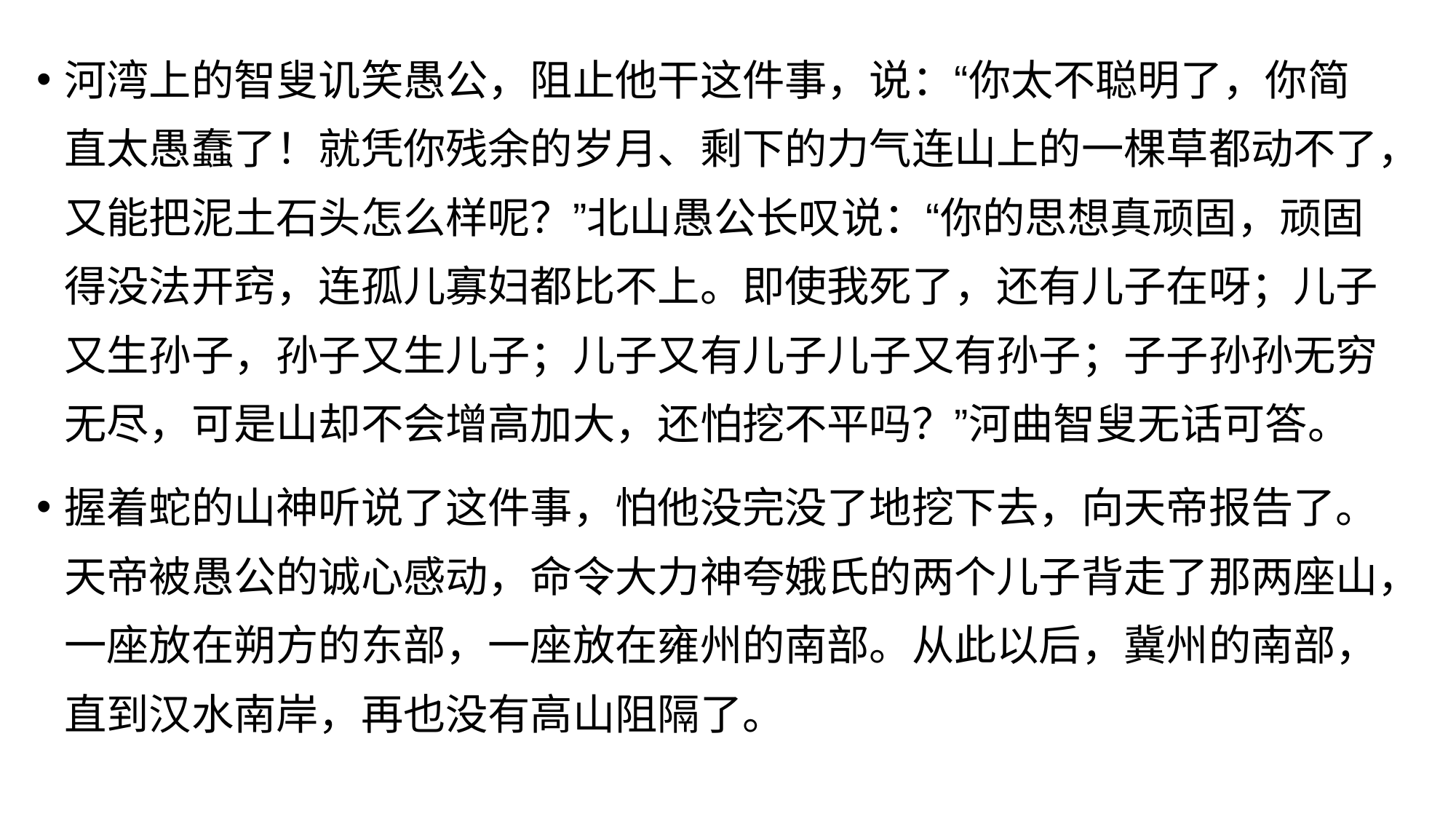

河湾上的智叟讥笑愚公，阻止他干这件事，说：“你太不聪明了，你简直太愚蠢了！就凭你残余的岁月、剩下的力气连山上的一棵草都动不了，又能把泥土石头怎么样呢？”北山愚公长叹说：“你的思想真顽固，顽固得没法开窍，连孤儿寡妇都比不上。即使我死了，还有儿子在呀；儿子又生孙子，孙子又生儿子；儿子又有儿子儿子又有孙子；子子孙孙无穷无尽，可是山却不会增高加大，还怕挖不平吗？”河曲智叟无话可答。
握着蛇的山神听说了这件事，怕他没完没了地挖下去，向天帝报告了。天帝被愚公的诚心感动，命令大力神夸娥氏的两个儿子背走了那两座山，一座放在朔方的东部，一座放在雍州的南部。从此以后，冀州的南部，直到汉水南岸，再也没有高山阻隔了。